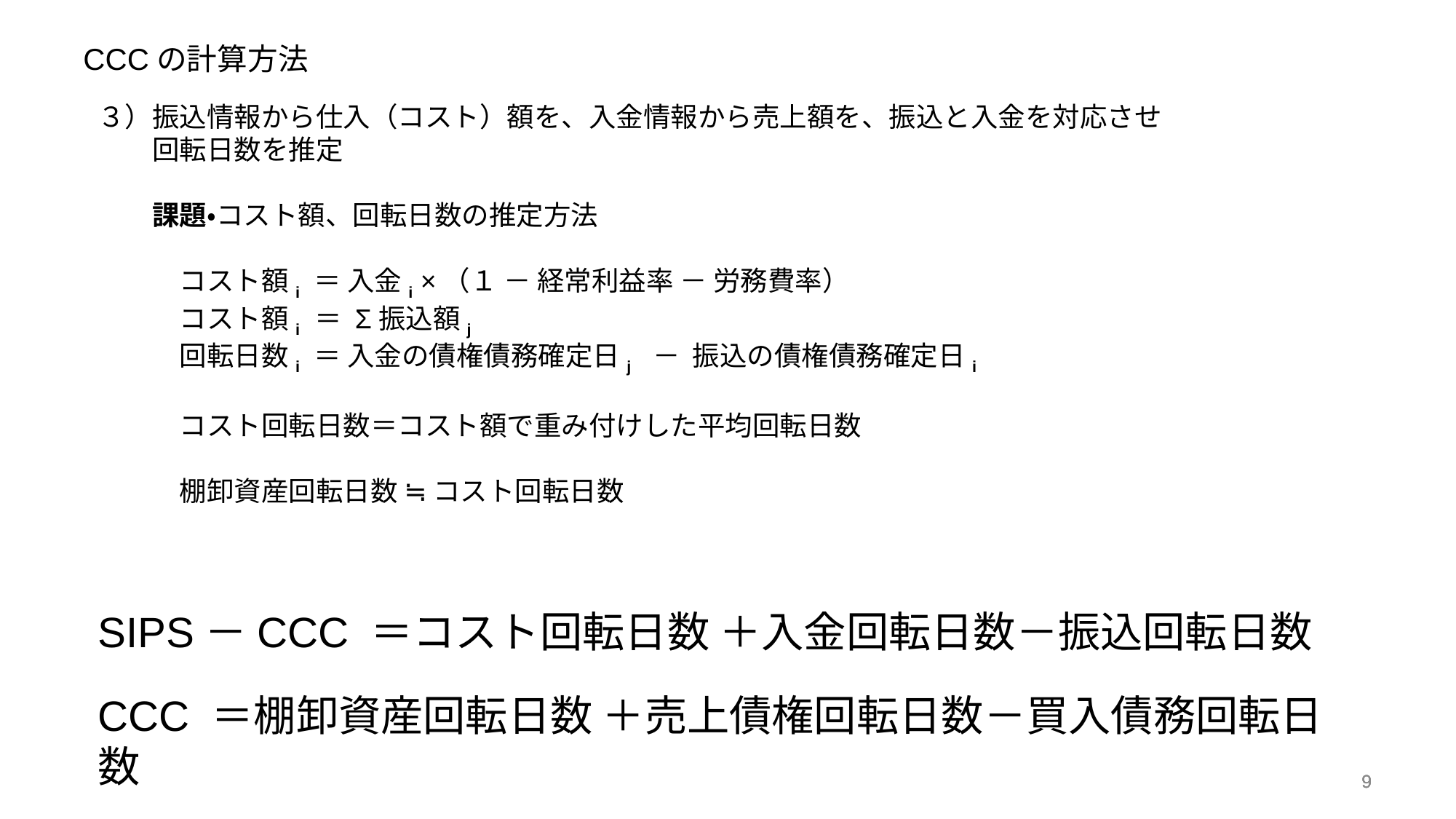

CCCの計算方法
３）振込情報から仕入（コスト）額を、入金情報から売上額を、振込と入金を対応させ
　　回転日数を推定

　　課題・コスト額、回転日数の推定方法

　　　コスト額i ＝ 入金i ×（１ － 経常利益率 － 労務費率）
　　　コスト額i  ＝ Σ振込額j
　　　回転日数i ＝ 入金の債権債務確定日j  －  振込の債権債務確定日i

　　　コスト回転日数＝コスト額で重み付けした平均回転日数

　　　棚卸資産回転日数 ≒ コスト回転日数

SIPS－CCC ＝コスト回転日数 ＋入金回転日数－振込回転日数

CCC ＝棚卸資産回転日数 ＋売上債権回転日数－買入債務回転日数

9
9
9